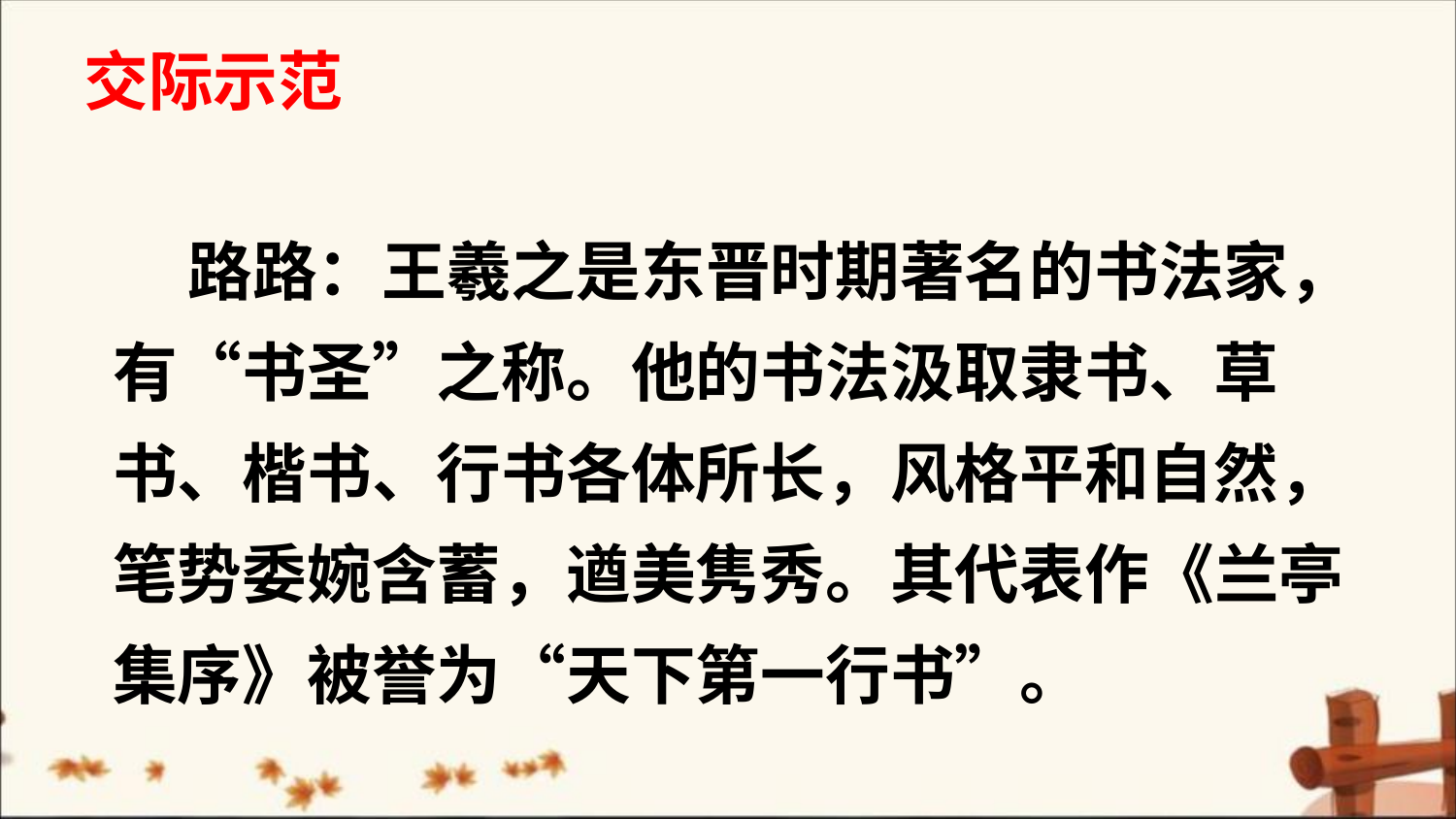

交际示范
    路路：王羲之是东晋时期著名的书法家，有“书圣”之称。他的书法汲取隶书、草书、楷书、行书各体所长，风格平和自然，笔势委婉含蓄，遒美隽秀。其代表作《兰亭集序》被誉为“天下第一行书”。